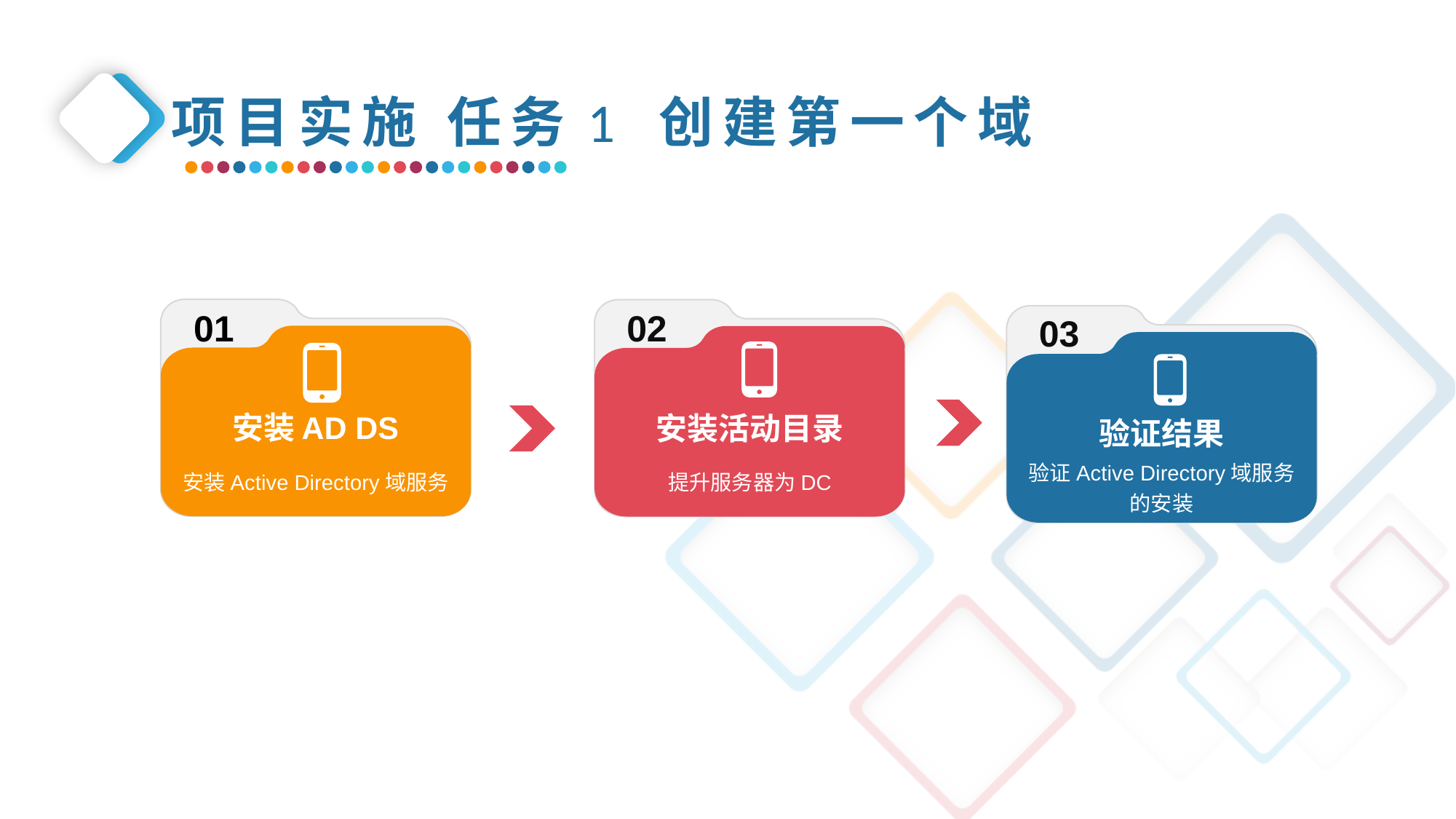

项目实施 任务1 创建第一个域

安装AD DS
安装Active Directory域服务

安装活动目录
提升服务器为DC
01
02
03

验证结果
验证Active Directory域服务的安装